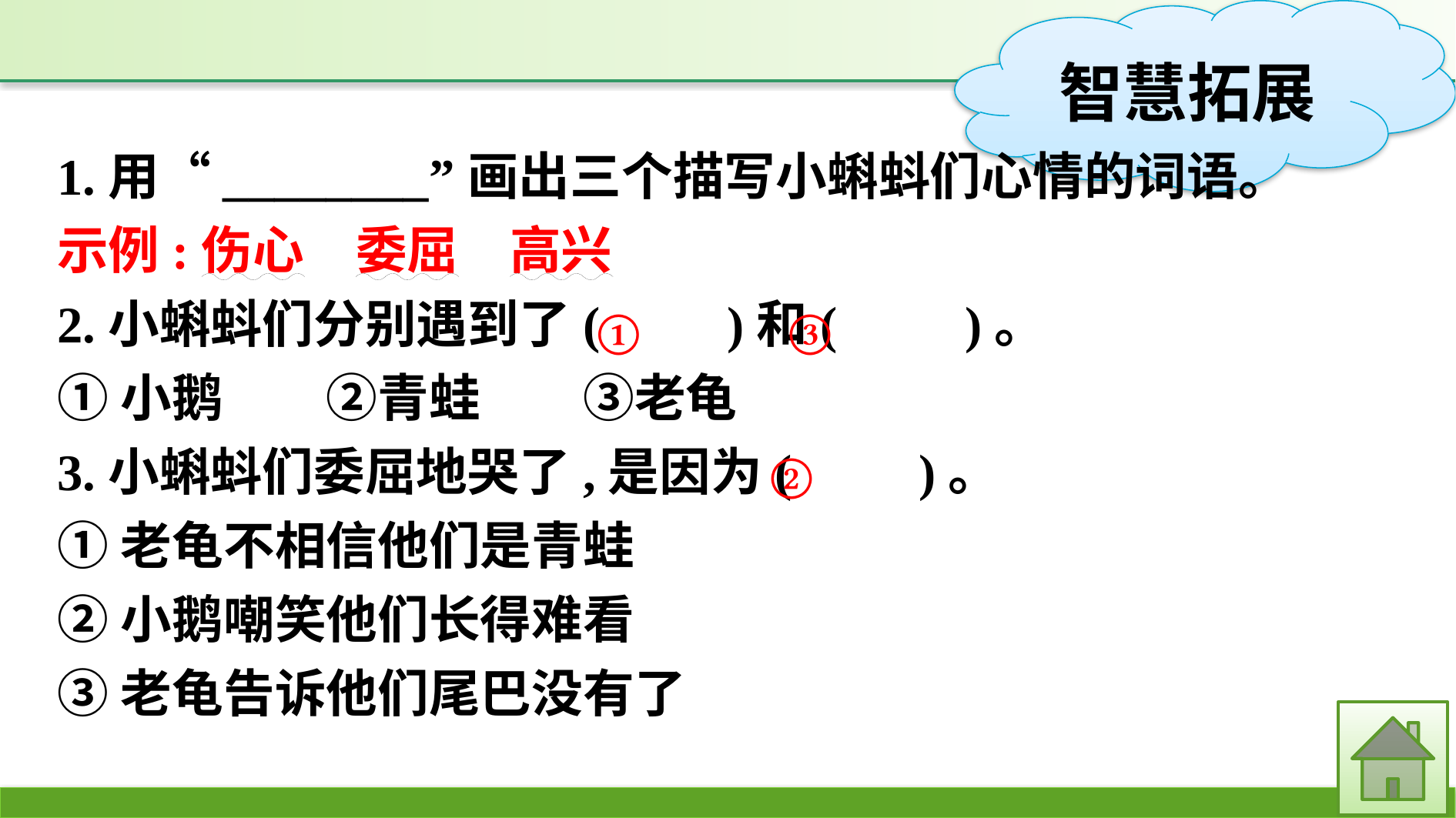

1.用“________”画出三个描写小蝌蚪们心情的词语。
示例:伤心　委屈　高兴
2.小蝌蚪们分别遇到了(　　)和(　　)。
①小鹅　　②青蛙　　③老龟
3.小蝌蚪们委屈地哭了,是因为(　　)。
①老龟不相信他们是青蛙
②小鹅嘲笑他们长得难看
③老龟告诉他们尾巴没有了
①
③
②